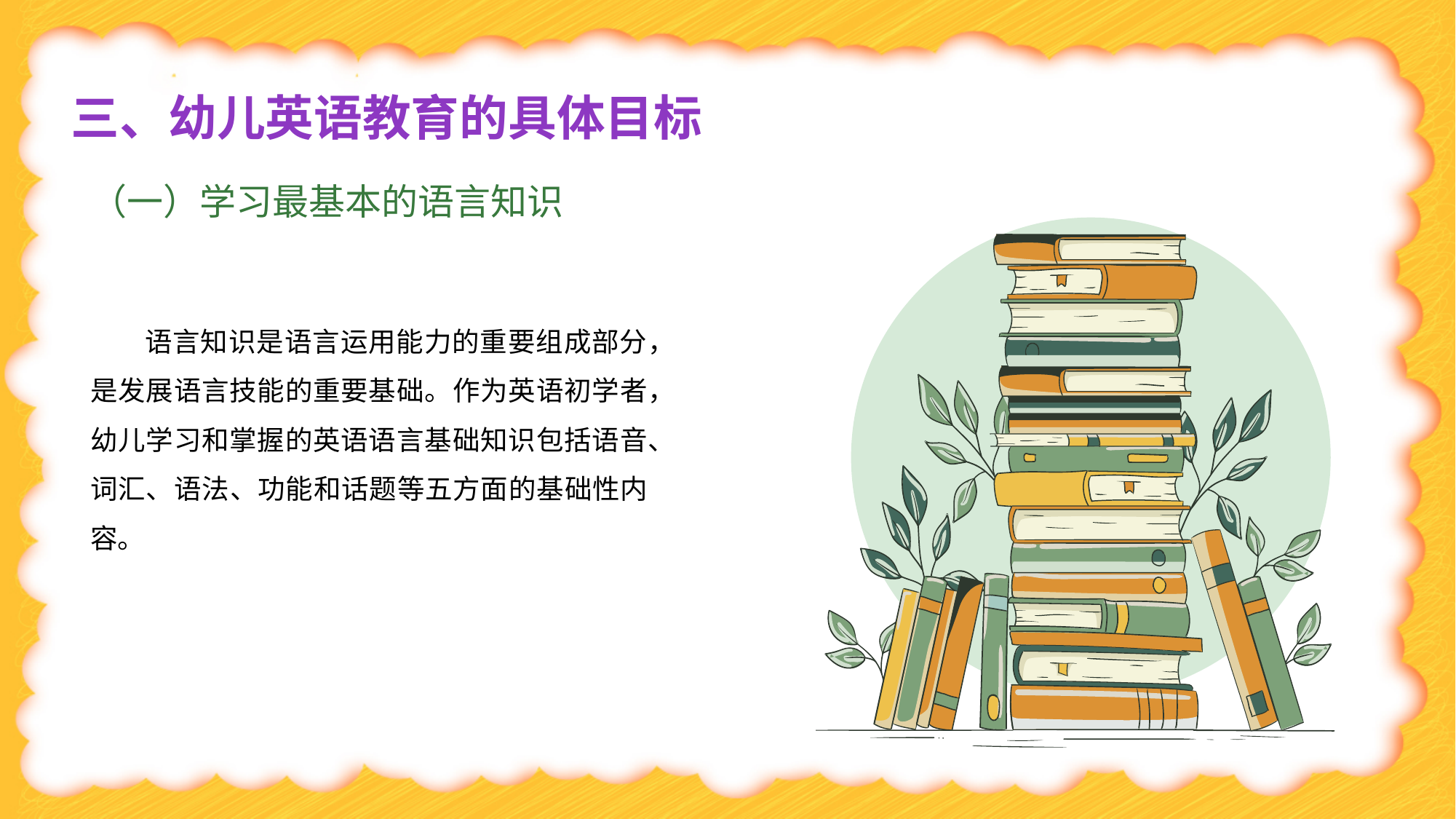

三、幼儿英语教育的具体目标

（一）学习最基本的语言知识

语言知识是语言运用能力的重要组成部分，是发展语言技能的重要基础。作为英语初学者，幼儿学习和掌握的英语语言基础知识包括语音、词汇、语法、功能和话题等五方面的基础性内容。